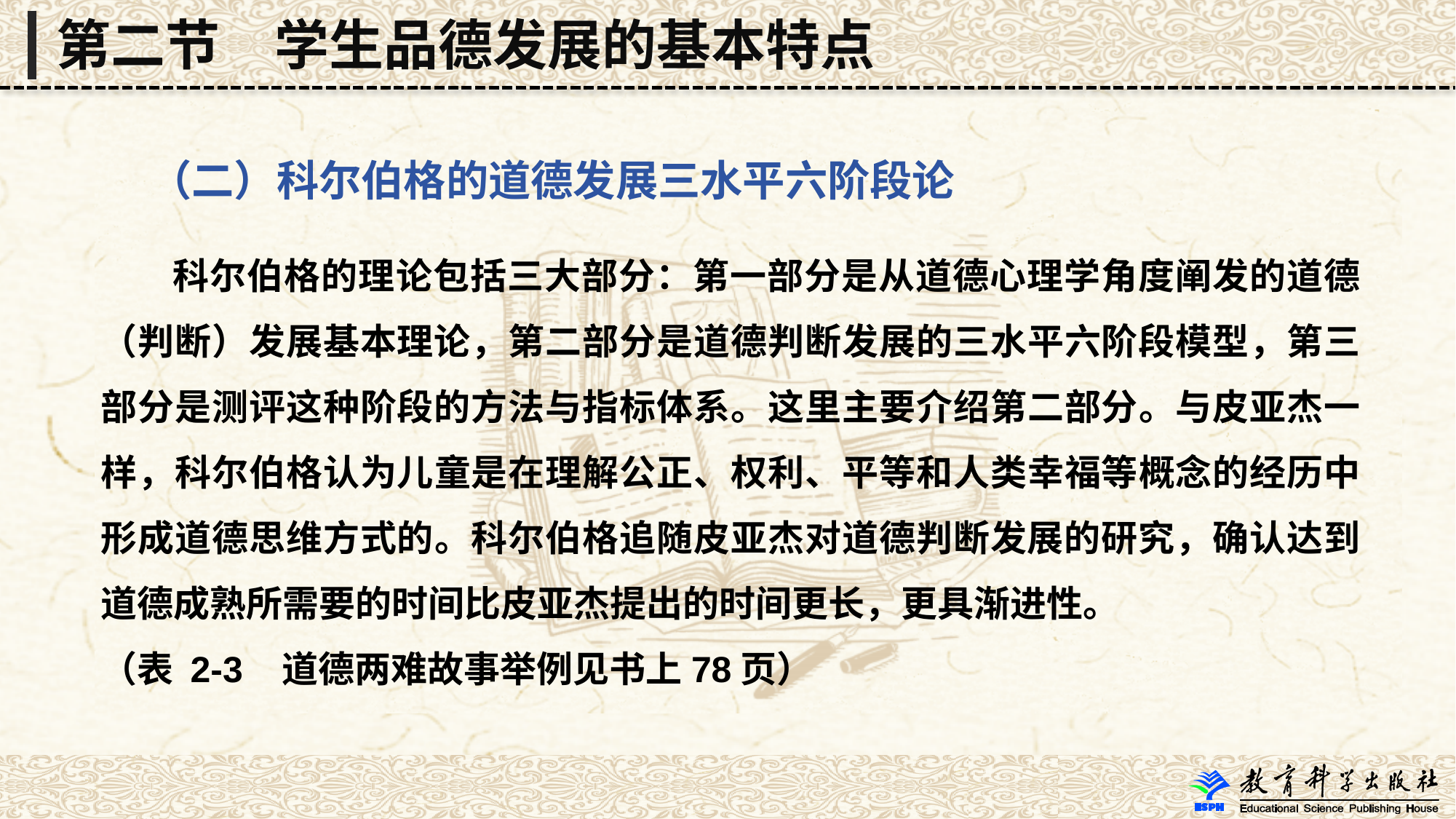

第二节　学生品德发展的基本特点
    （二）科尔伯格的道德发展三水平六阶段论

       科尔伯格的理论包括三大部分：第一部分是从道德心理学角度阐发的道德（判断）发展基本理论，第二部分是道德判断发展的三水平六阶段模型，第三部分是测评这种阶段的方法与指标体系。这里主要介绍第二部分。与皮亚杰一样，科尔伯格认为儿童是在理解公正、权利、平等和人类幸福等概念的经历中形成道德思维方式的。科尔伯格追随皮亚杰对道德判断发展的研究，确认达到道德成熟所需要的时间比皮亚杰提出的时间更长，更具渐进性。
（表 2-3   道德两难故事举例见书上78页）